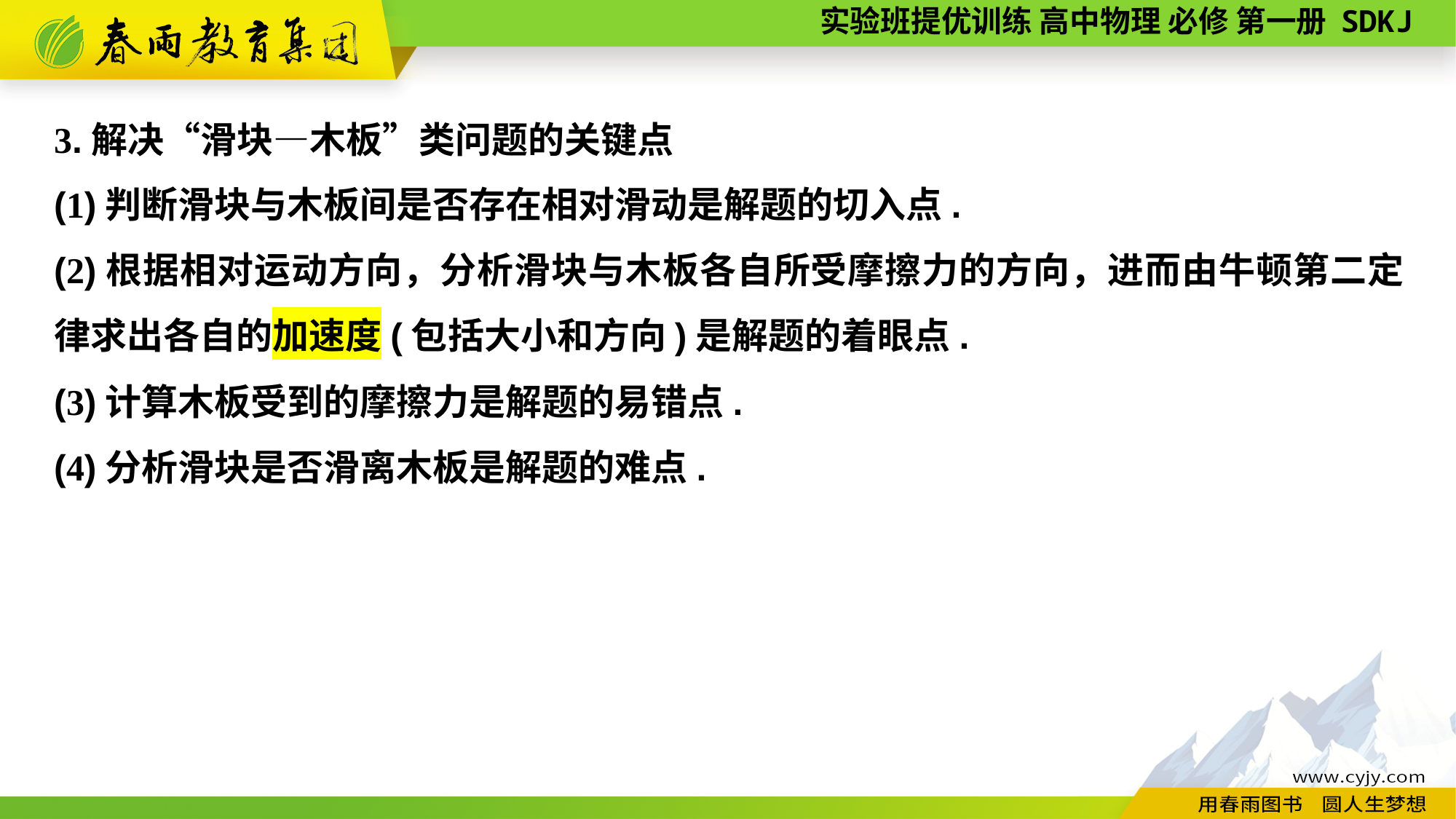

3.解决“滑块—木板”类问题的关键点
(1)判断滑块与木板间是否存在相对滑动是解题的切入点.
(2)根据相对运动方向，分析滑块与木板各自所受摩擦力的方向，进而由牛顿第二定律求出各自的加速度(包括大小和方向)是解题的着眼点.
(3)计算木板受到的摩擦力是解题的易错点.
(4)分析滑块是否滑离木板是解题的难点.